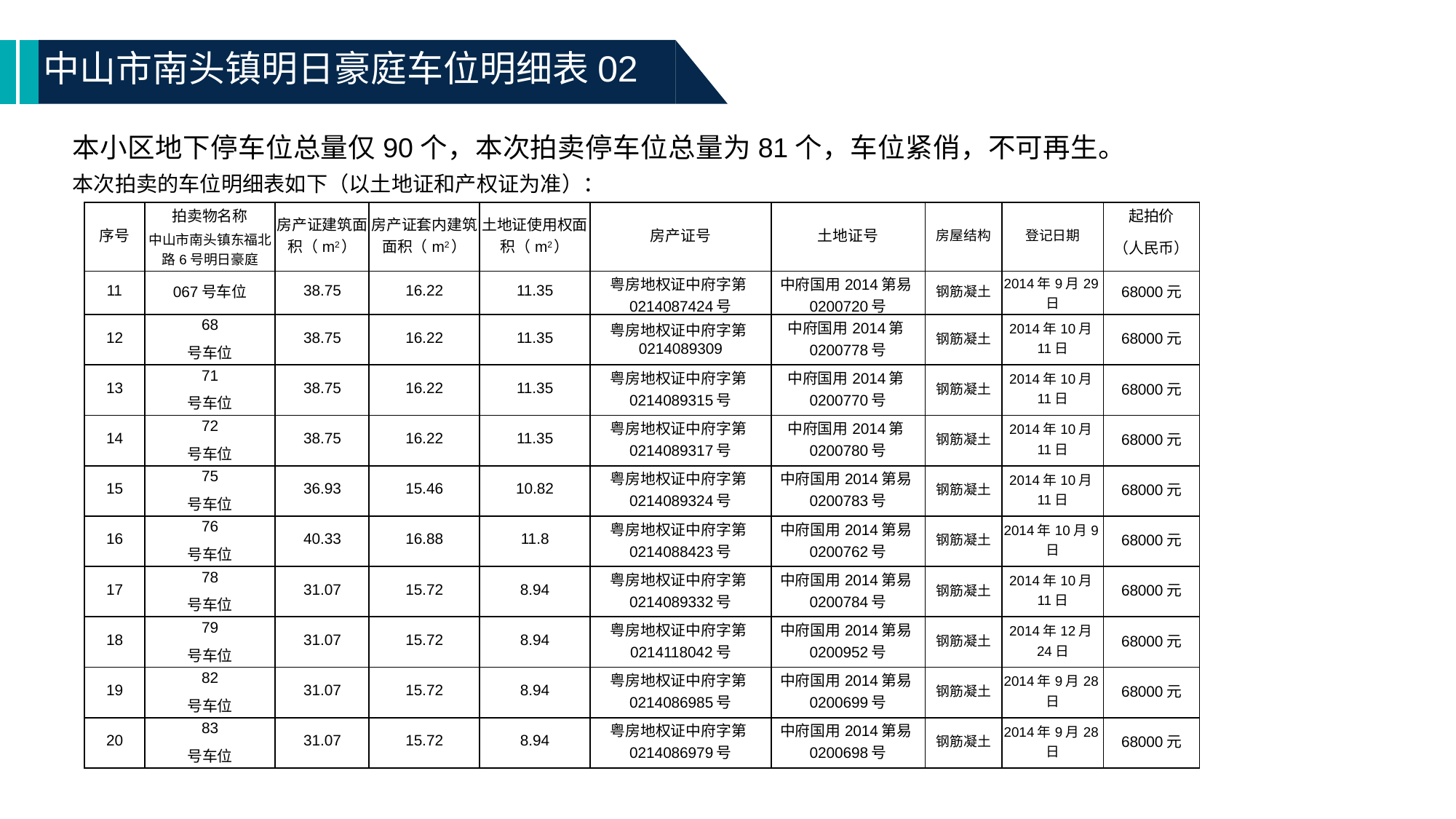

中山市南头镇明日豪庭车位明细表02

本小区地下停车位总量仅90个，本次拍卖停车位总量为81个，车位紧俏，不可再生。
本次拍卖的车位明细表如下（以土地证和产权证为准）：
| 序号 | 拍卖物名称 | 房产证建筑面积（m2） | 房产证套内建筑面积（m2） | 土地证使用权面积（m2） | 房产证号 | 土地证号 | 房屋结构 | 登记日期 | 起拍价 |
| --- | --- | --- | --- | --- | --- | --- | --- | --- | --- |
|  | 中山市南头镇东福北路6号明日豪庭 |  |  |  |  |  |  |  | （人民币） |
| 11 | 067号车位 | 38.75 | 16.22 | 11.35 | 粤房地权证中府字第0214087424号 | 中府国用2014第易0200720号 | 钢筋凝土 | 2014年9月29日 | 68000元 |
| 12 | 68 | 38.75 | 16.22 | 11.35 | 粤房地权证中府字第0214089309 | 中府国用2014第0200778号 | 钢筋凝土 | 2014年10月11日 | 68000元 |
|  | 号车位 |  |  |  |  |  |  |  |  |
| 13 | 71 | 38.75 | 16.22 | 11.35 | 粤房地权证中府字第0214089315号 | 中府国用2014第0200770号 | 钢筋凝土 | 2014年10月11日 | 68000元 |
|  | 号车位 |  |  |  |  |  |  |  |  |
| 14 | 72 | 38.75 | 16.22 | 11.35 | 粤房地权证中府字第0214089317号 | 中府国用2014第0200780号 | 钢筋凝土 | 2014年10月11日 | 68000元 |
|  | 号车位 |  |  |  |  |  |  |  |  |
| 15 | 75 | 36.93 | 15.46 | 10.82 | 粤房地权证中府字第0214089324号 | 中府国用2014第易0200783号 | 钢筋凝土 | 2014年10月11日 | 68000元 |
|  | 号车位 |  |  |  |  |  |  |  |  |
| 16 | 76 | 40.33 | 16.88 | 11.8 | 粤房地权证中府字第0214088423号 | 中府国用2014第易0200762号 | 钢筋凝土 | 2014年10月9日 | 68000元 |
|  | 号车位 |  |  |  |  |  |  |  |  |
| 17 | 78 | 31.07 | 15.72 | 8.94 | 粤房地权证中府字第0214089332号 | 中府国用2014第易0200784号 | 钢筋凝土 | 2014年10月11日 | 68000元 |
|  | 号车位 |  |  |  |  |  |  |  |  |
| 18 | 79 | 31.07 | 15.72 | 8.94 | 粤房地权证中府字第0214118042号 | 中府国用2014第易0200952号 | 钢筋凝土 | 2014年12月24日 | 68000元 |
|  | 号车位 |  |  |  |  |  |  |  |  |
| 19 | 82 | 31.07 | 15.72 | 8.94 | 粤房地权证中府字第0214086985号 | 中府国用2014第易0200699号 | 钢筋凝土 | 2014年9月28日 | 68000元 |
|  | 号车位 |  |  |  |  |  |  |  |  |
| 20 | 83 | 31.07 | 15.72 | 8.94 | 粤房地权证中府字第0214086979号 | 中府国用2014第易0200698号 | 钢筋凝土 | 2014年9月28日 | 68000元 |
|  | 号车位 |  |  |  |  |  |  |  |  |